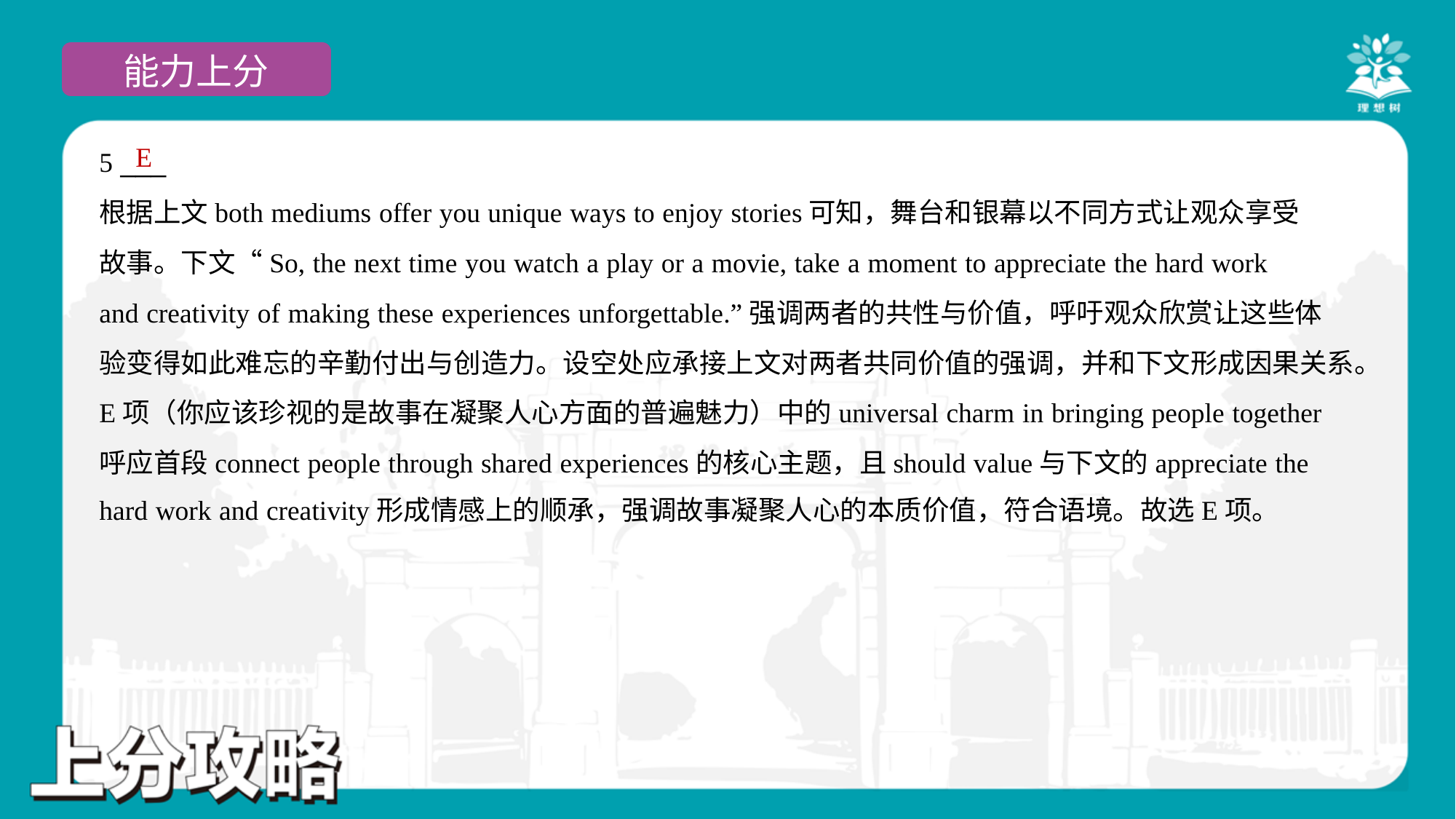

E
5 ___
根据上文both mediums offer you unique ways to enjoy stories可知，舞台和银幕以不同方式让观众享受
故事。下文“So, the next time you watch a play or a movie, take a moment to appreciate the hard work
and creativity of making these experiences unforgettable.”强调两者的共性与价值，呼吁观众欣赏让这些体
验变得如此难忘的辛勤付出与创造力。设空处应承接上文对两者共同价值的强调，并和下文形成因果关系。
E项（你应该珍视的是故事在凝聚人心方面的普遍魅力）中的universal charm in bringing people together
呼应首段connect people through shared experiences的核心主题，且should value与下文的appreciate the
hard work and creativity形成情感上的顺承，强调故事凝聚人心的本质价值，符合语境。故选E项。